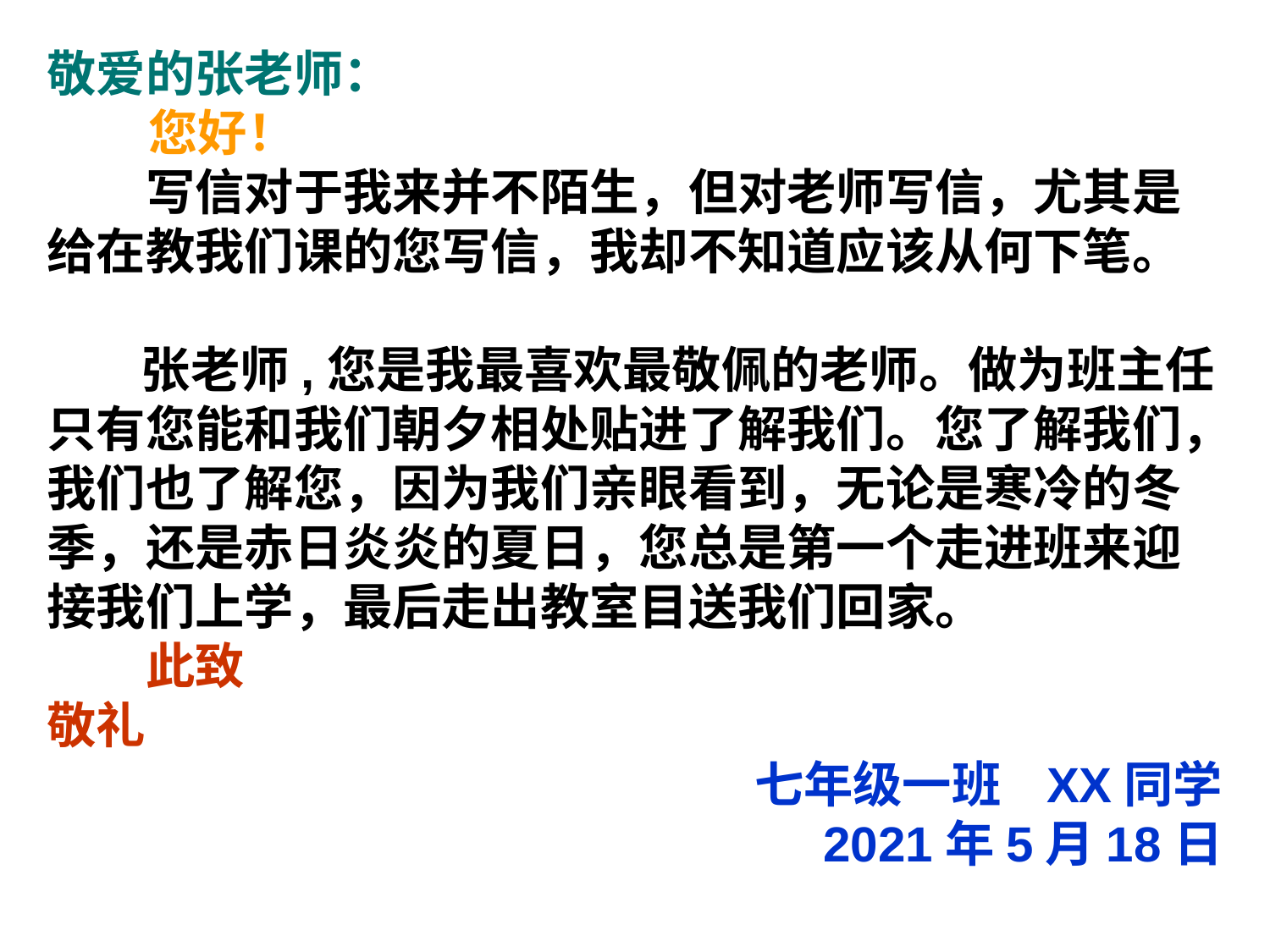

敬爱的张老师：
        您好！
　　写信对于我来并不陌生，但对老师写信，尤其是给在教我们课的您写信，我却不知道应该从何下笔。
　    张老师,您是我最喜欢最敬佩的老师。做为班主任只有您能和我们朝夕相处贴进了解我们。您了解我们，我们也了解您，因为我们亲眼看到，无论是寒冷的冬季，还是赤日炎炎的夏日，您总是第一个走进班来迎接我们上学，最后走出教室目送我们回家。
　　此致
敬礼
七年级一班   XX同学
　　2021年5月18日